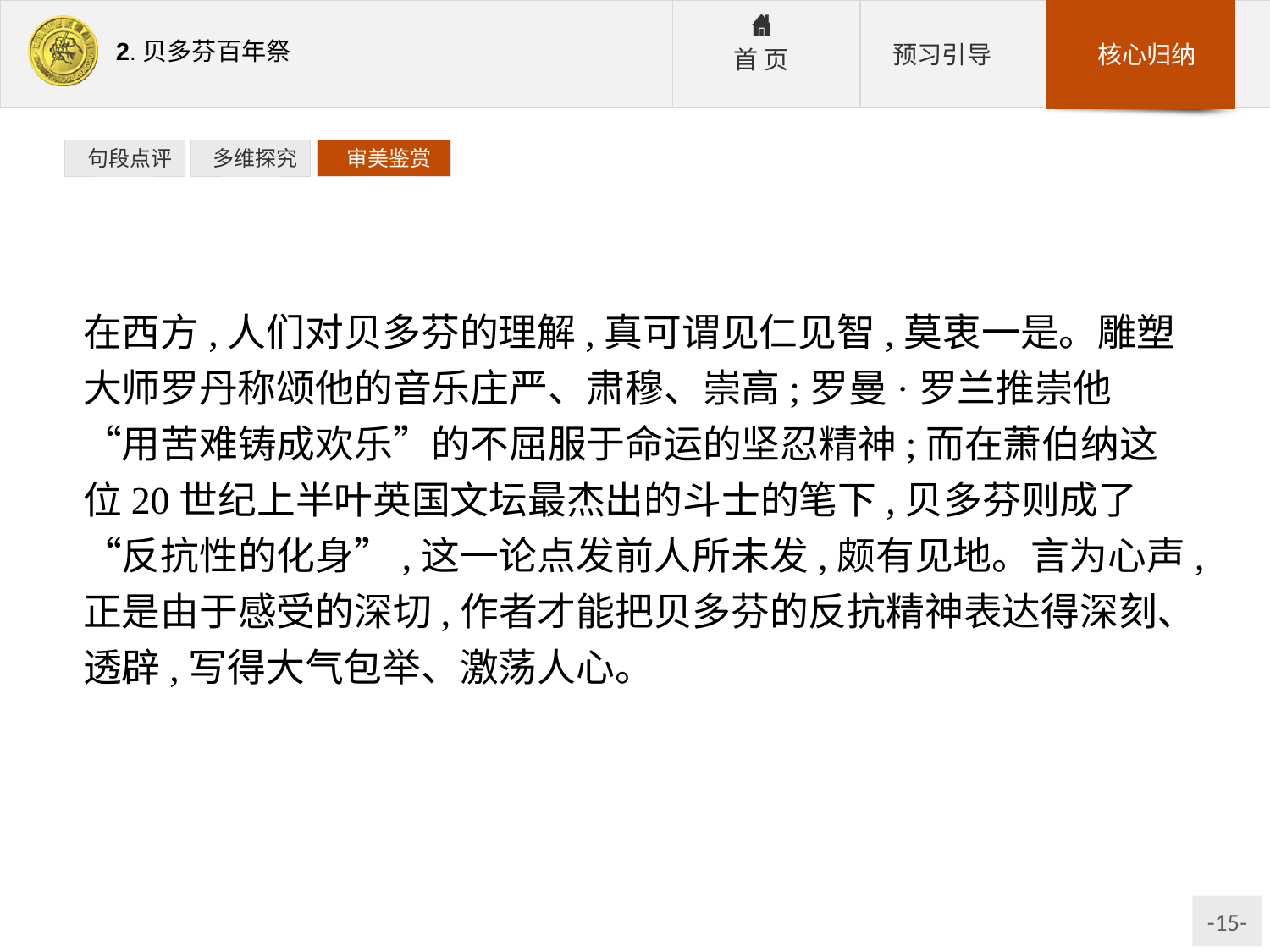

句段点评
 多维探究
 审美鉴赏
在西方,人们对贝多芬的理解,真可谓见仁见智,莫衷一是。雕塑大师罗丹称颂他的音乐庄严、肃穆、崇高;罗曼·罗兰推崇他“用苦难铸成欢乐”的不屈服于命运的坚忍精神;而在萧伯纳这位20世纪上半叶英国文坛最杰出的斗士的笔下,贝多芬则成了“反抗性的化身”,这一论点发前人所未发,颇有见地。言为心声,正是由于感受的深切,作者才能把贝多芬的反抗精神表达得深刻、透辟,写得大气包举、激荡人心。